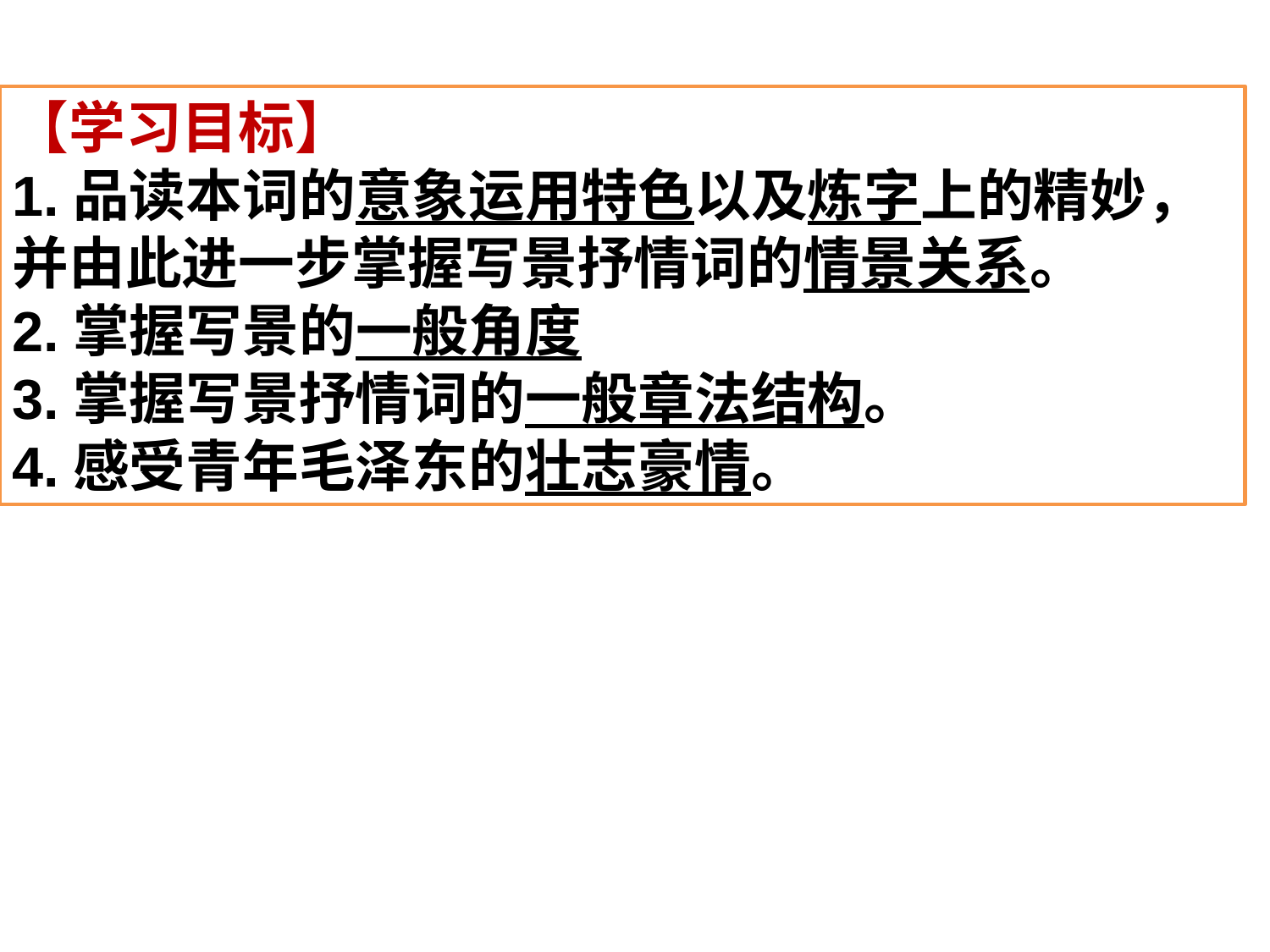

【学习目标】
1.品读本词的意象运用特色以及炼字上的精妙，并由此进一步掌握写景抒情词的情景关系。
2.掌握写景的一般角度
3.掌握写景抒情词的一般章法结构。
4.感受青年毛泽东的壮志豪情。